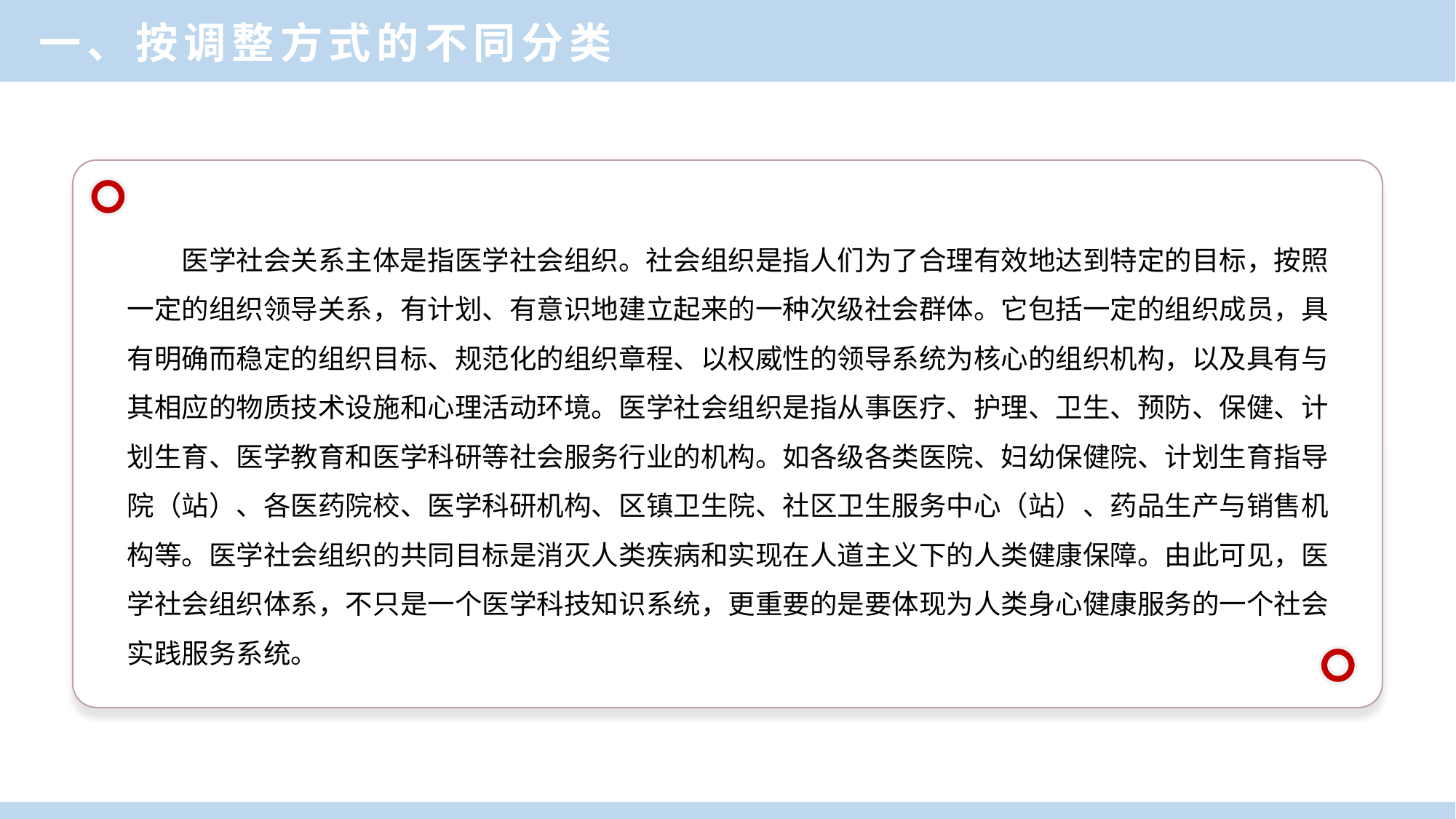

一、按调整方式的不同分类

医学社会关系主体是指医学社会组织。社会组织是指人们为了合理有效地达到特定的目标，按照一定的组织领导关系，有计划、有意识地建立起来的一种次级社会群体。它包括一定的组织成员，具有明确而稳定的组织目标、规范化的组织章程、以权威性的领导系统为核心的组织机构，以及具有与其相应的物质技术设施和心理活动环境。医学社会组织是指从事医疗、护理、卫生、预防、保健、计划生育、医学教育和医学科研等社会服务行业的机构。如各级各类医院、妇幼保健院、计划生育指导院（站）、各医药院校、医学科研机构、区镇卫生院、社区卫生服务中心（站）、药品生产与销售机构等。医学社会组织的共同目标是消灭人类疾病和实现在人道主义下的人类健康保障。由此可见，医学社会组织体系，不只是一个医学科技知识系统，更重要的是要体现为人类身心健康服务的一个社会实践服务系统。